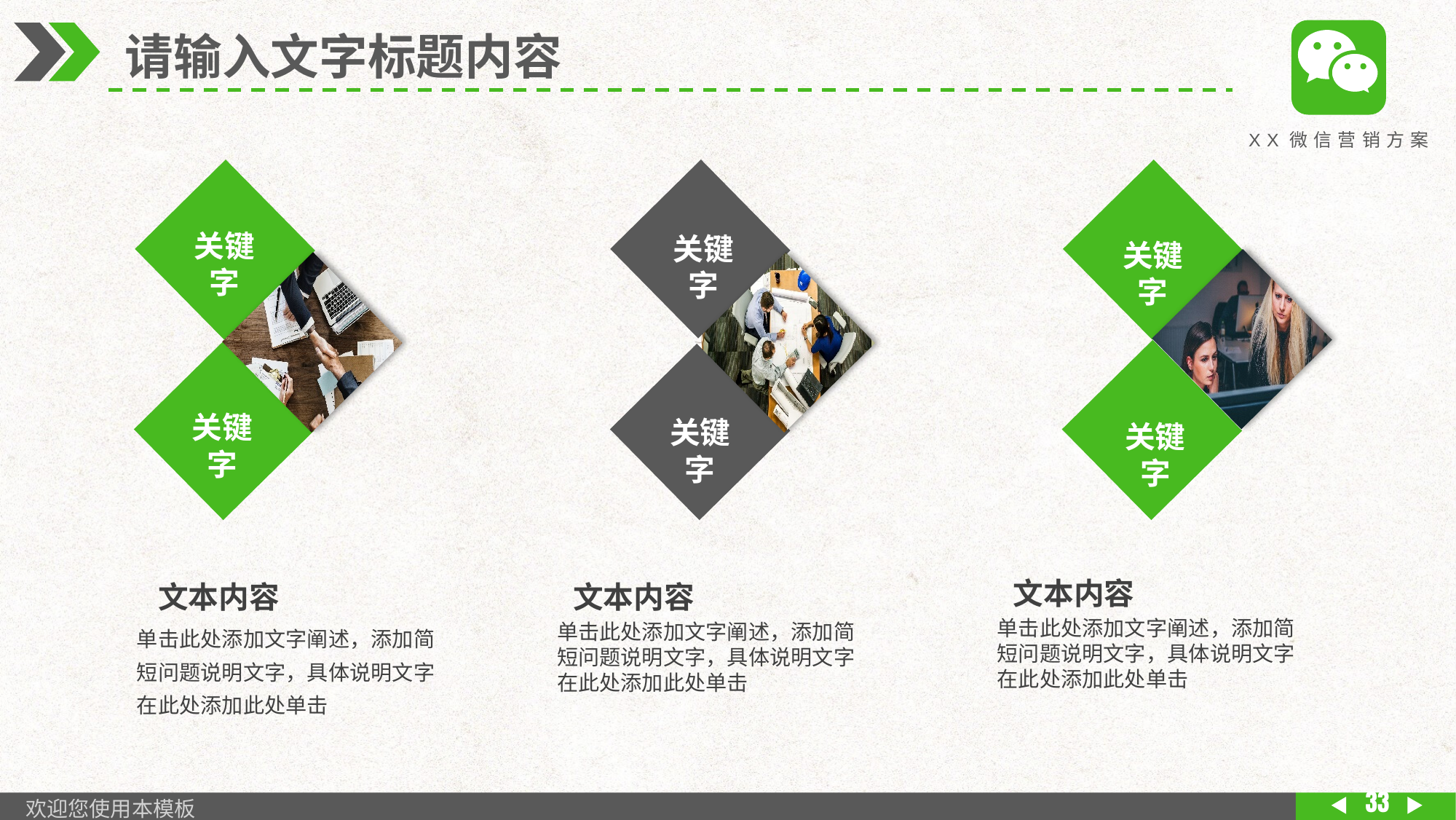

XX微信营销方案
 请输入文字标题内容

关键字
关键字

关键字

关键字

关键字
关键字

文本内容
单击此处添加文字阐述，添加简短问题说明文字，具体说明文字在此处添加此处单击
文本内容
单击此处添加文字阐述，添加简短问题说明文字，具体说明文字在此处添加此处单击
文本内容
单击此处添加文字阐述，添加简短问题说明文字，具体说明文字在此处添加此处单击